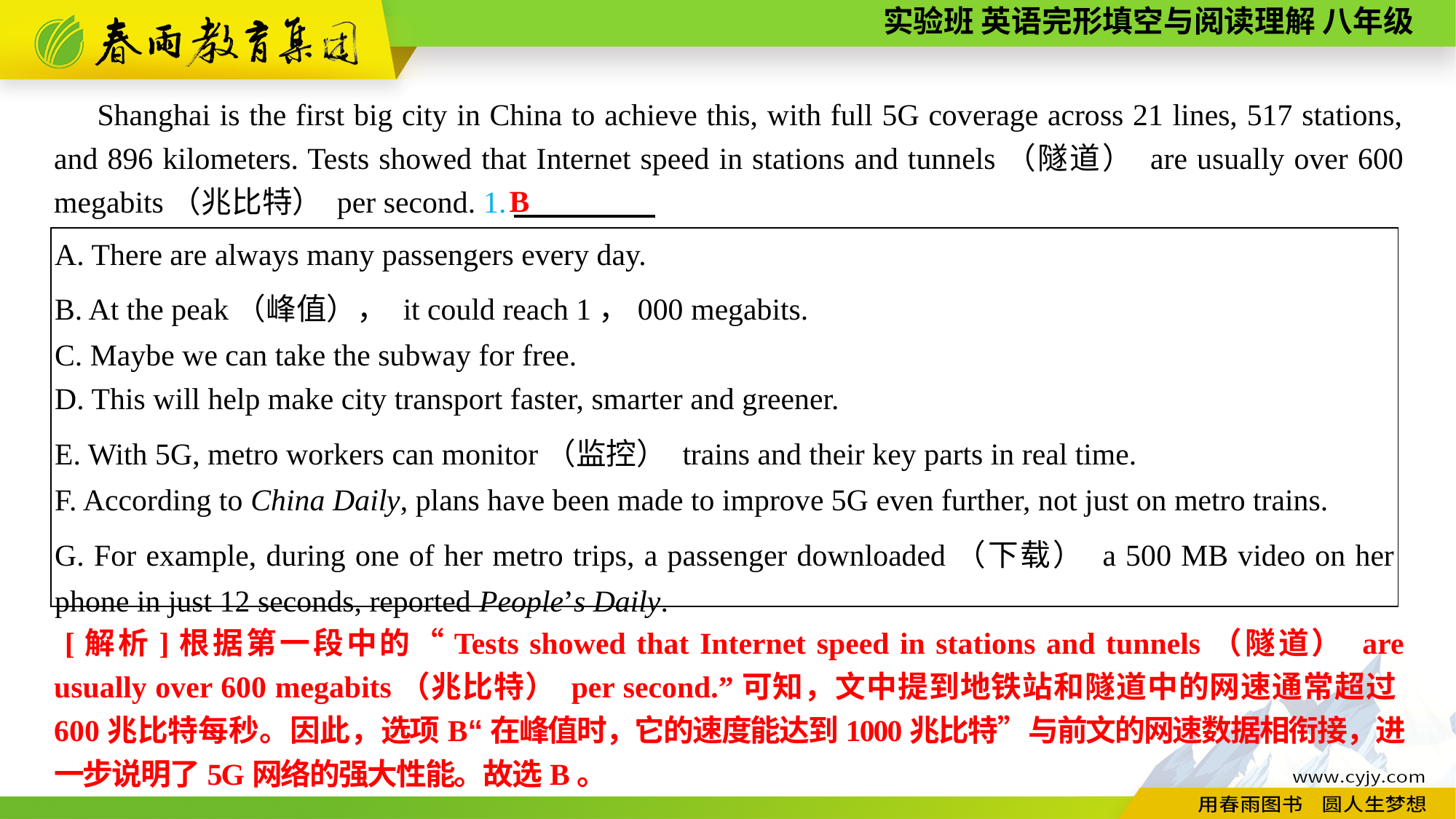

Shanghai is the first big city in China to achieve this, with full 5G coverage across 21 lines, 517 stations, and 896 kilometers. Tests showed that Internet speed in stations and tunnels（隧道） are usually over 600 megabits（兆比特） per second. 1.　 ，
B
| A. There are always many passengers every day. B. At the peak（峰值）， it could reach 1，000 megabits. C. Maybe we can take the subway for free. D. This will help make city transport faster, smarter and greener. E. With 5G, metro workers can monitor（监控） trains and their key parts in real time. F. According to China Daily, plans have been made to improve 5G even further, not just on metro trains. G. For example, during one of her metro trips, a passenger downloaded（下载） a 500 MB video on her phone in just 12 seconds, reported People’s Daily. |
| --- |
 [解析]根据第一段中的“Tests showed that Internet speed in stations and tunnels（隧道） are usually over 600 megabits（兆比特） per second.”可知，文中提到地铁站和隧道中的网速通常超过600兆比特每秒。因此，选项B“在峰值时，它的速度能达到1000兆比特”与前文的网速数据相衔接，进一步说明了5G网络的强大性能。故选B。